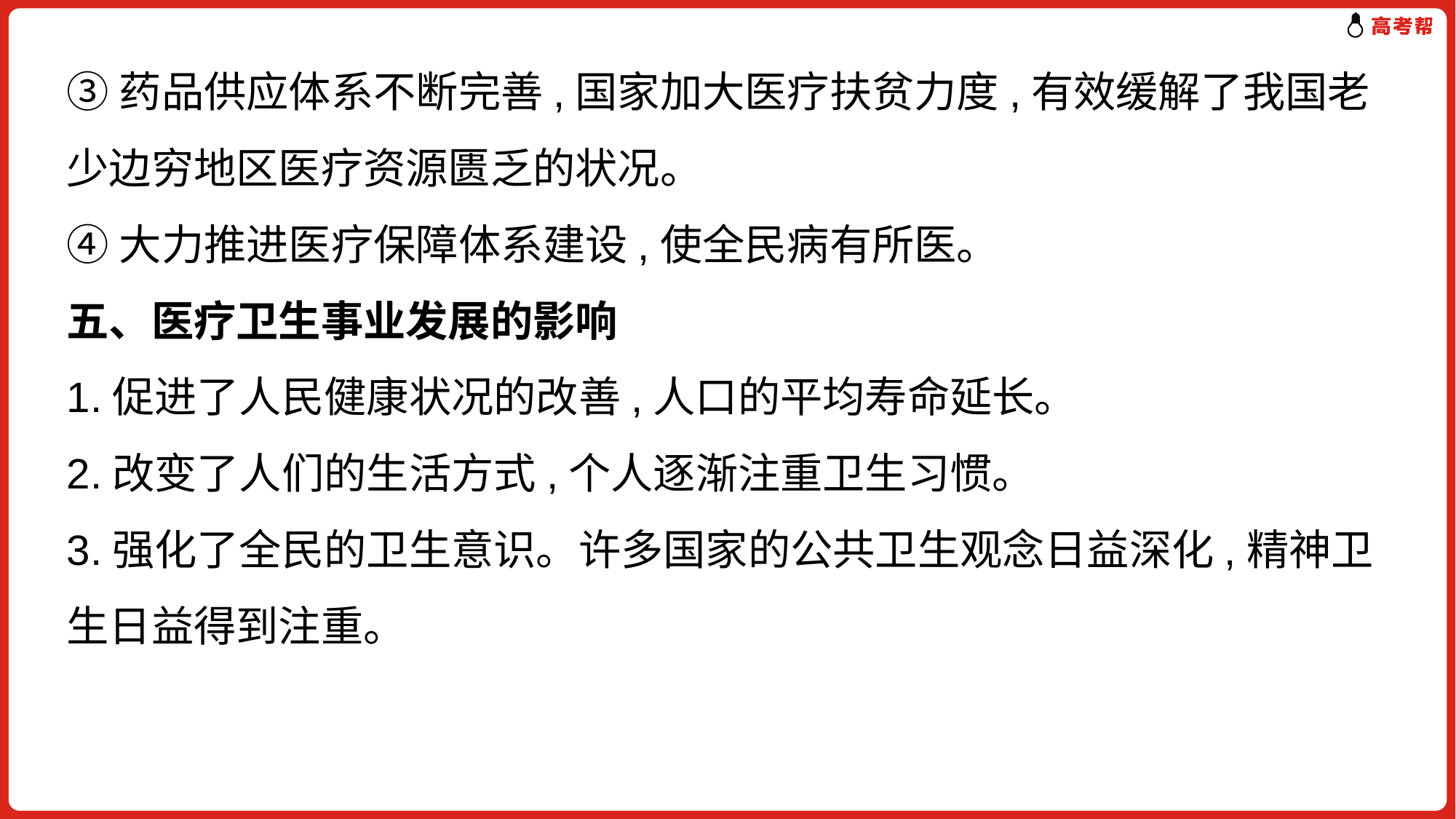

③药品供应体系不断完善,国家加大医疗扶贫力度,有效缓解了我国老少边穷地区医疗资源匮乏的状况。
④大力推进医疗保障体系建设,使全民病有所医。
五、医疗卫生事业发展的影响
1.促进了人民健康状况的改善,人口的平均寿命延长。
2.改变了人们的生活方式,个人逐渐注重卫生习惯。
3.强化了全民的卫生意识。许多国家的公共卫生观念日益深化,精神卫生日益得到注重。